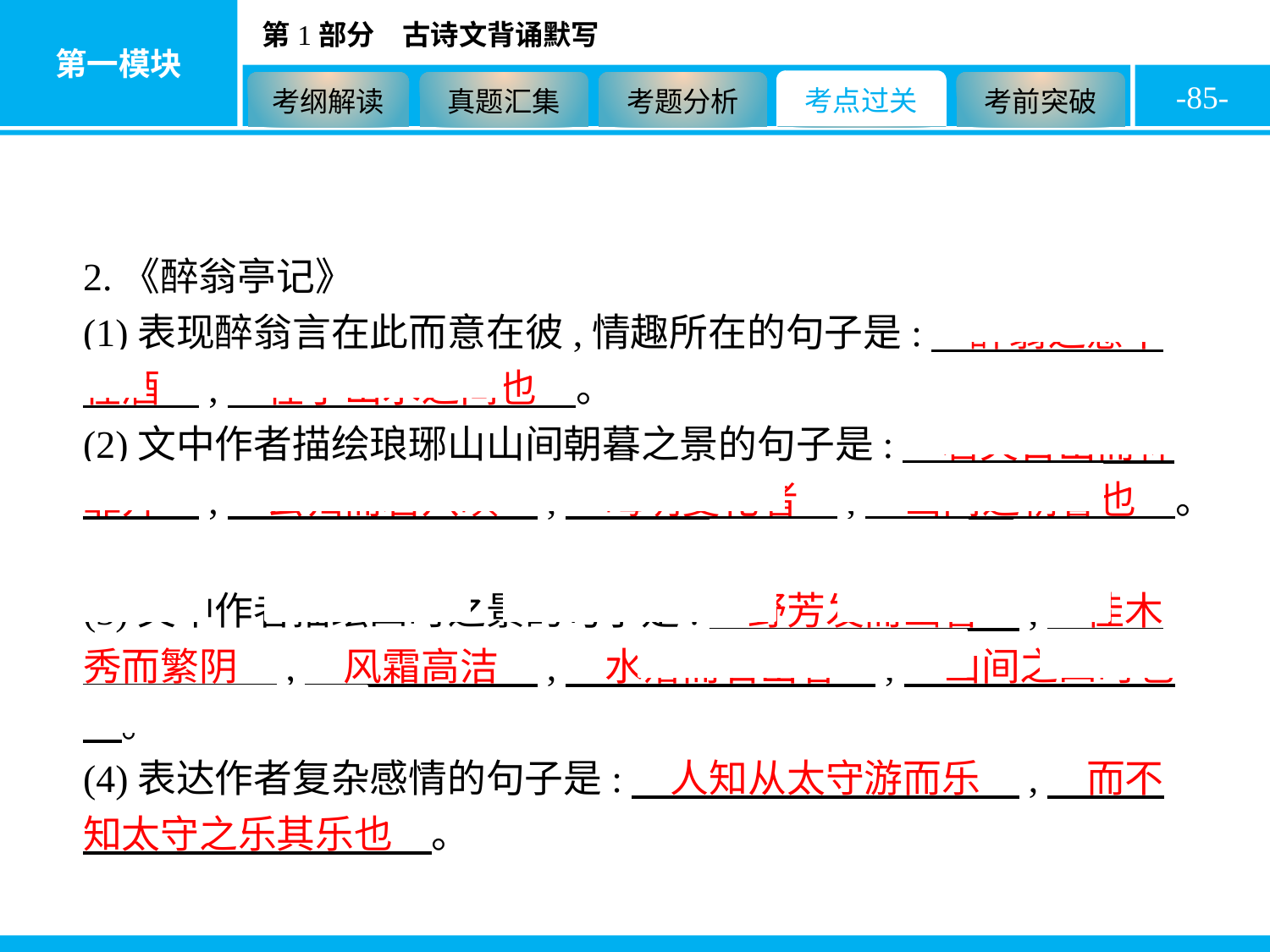

-85-
2.《醉翁亭记》
(1)表现醉翁言在此而意在彼,情趣所在的句子是:　醉翁之意不在酒　,　在乎山水之间也　。
(2)文中作者描绘琅琊山山间朝暮之景的句子是:　若夫日出而林霏开　,　云归而岩穴暝　,　晦明变化者　,　山间之朝暮也　。
(3)文中作者描绘四时之景的句子是:　野芳发而幽香　,　佳木秀而繁阴　,　风霜高洁　,　水落而石出者　,　山间之四时也　。
(4)表达作者复杂感情的句子是:　人知从太守游而乐　,　而不知太守之乐其乐也　。